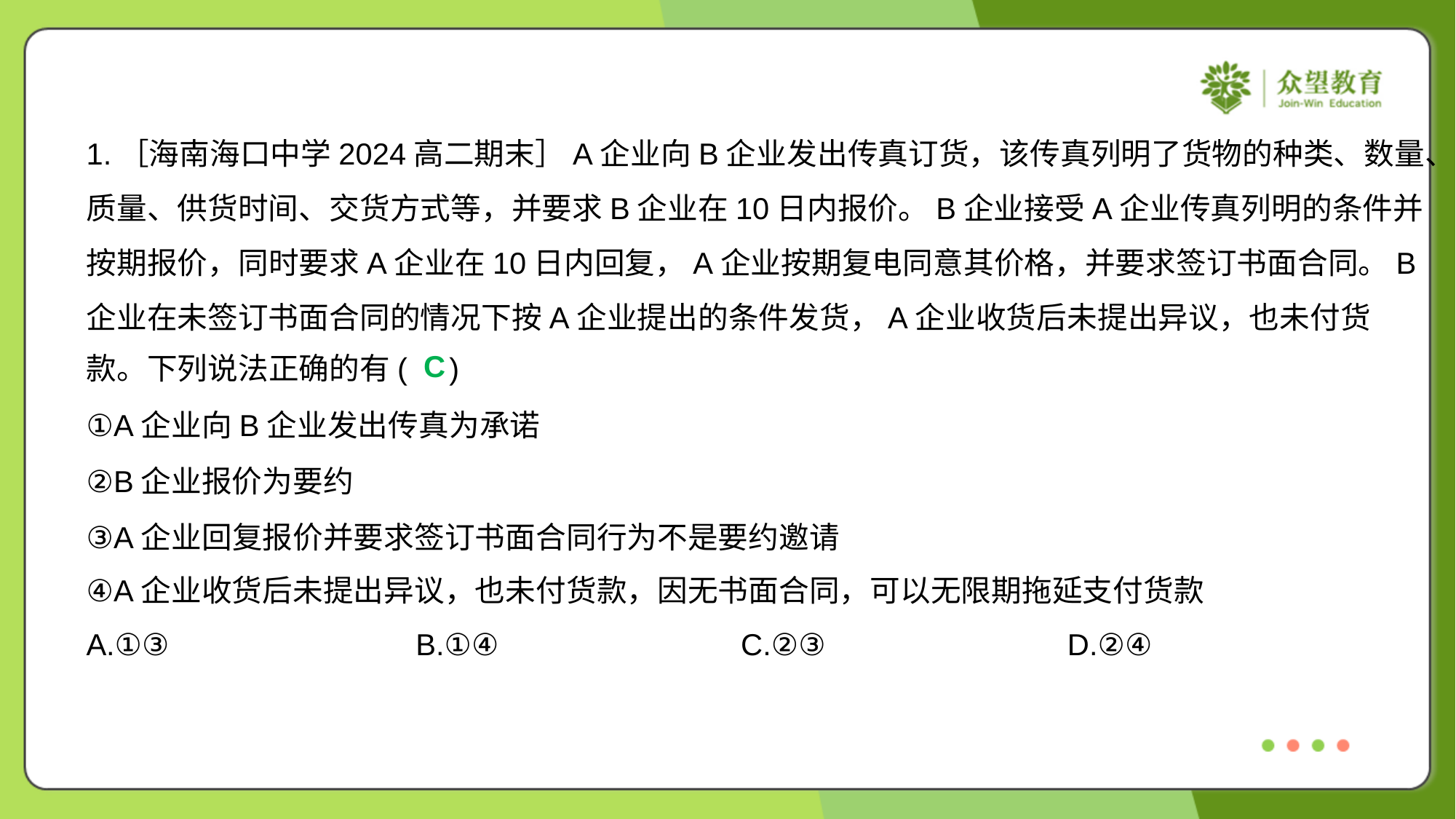

1.［海南海口中学2024高二期末］A企业向B企业发出传真订货，该传真列明了货物的种类、数量、
质量、供货时间、交货方式等，并要求B企业在10日内报价。B企业接受A企业传真列明的条件并
按期报价，同时要求A企业在10日内回复，A企业按期复电同意其价格，并要求签订书面合同。B
企业在未签订书面合同的情况下按A企业提出的条件发货，A企业收货后未提出异议，也未付货
款。下列说法正确的有(     )
C
①A企业向B企业发出传真为承诺
②B企业报价为要约
③A企业回复报价并要求签订书面合同行为不是要约邀请
④A企业收货后未提出异议，也未付货款，因无书面合同，可以无限期拖延支付货款
A.①③	B.①④	C.②③	D.②④